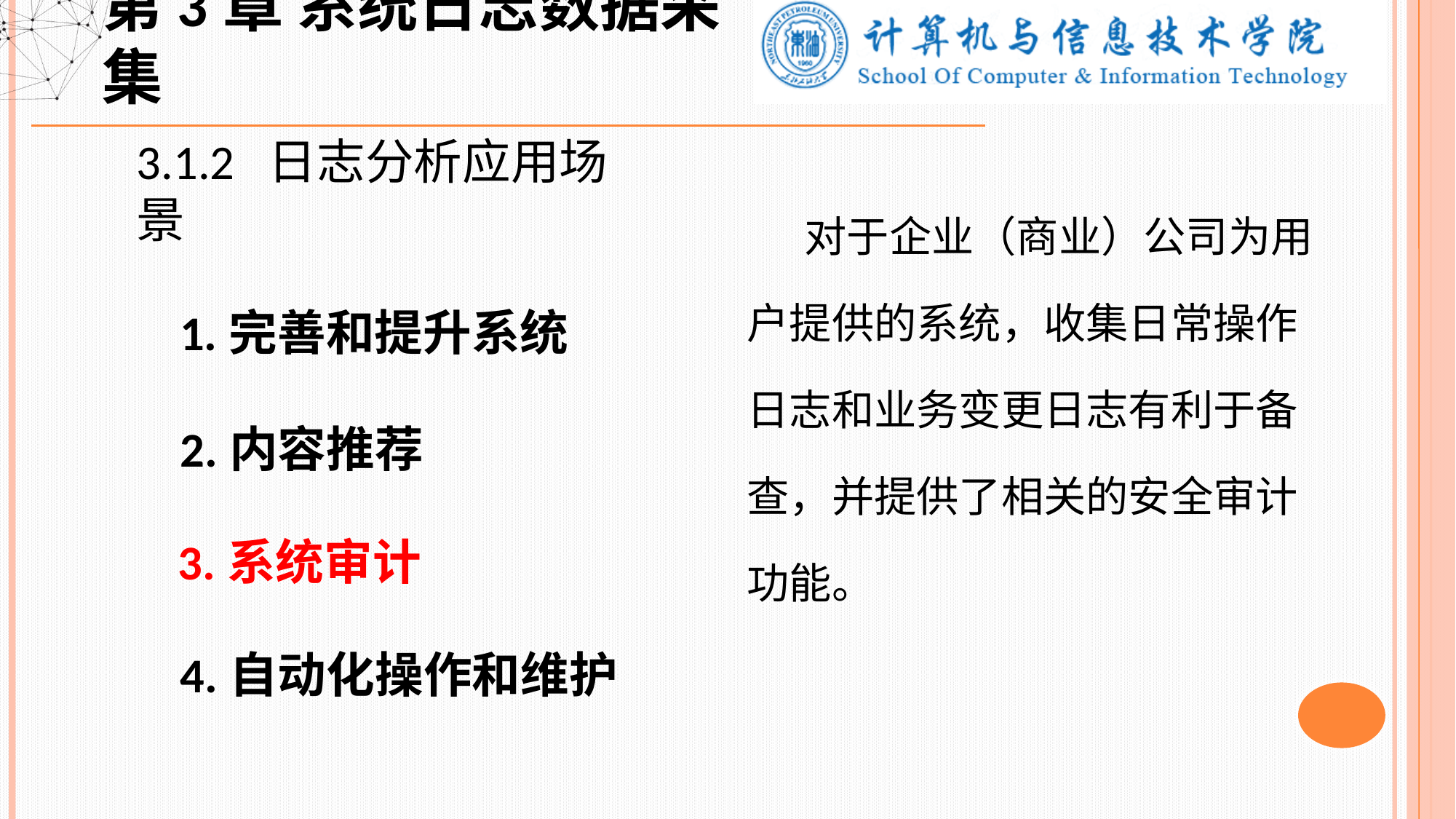

第3章 系统日志数据采集
3.1.2  日志分析应用场景

    1.完善和提升系统

    2.内容推荐

    3.系统审计

    4.自动化操作和维护
     对于企业（商业）公司为用户提供的系统，收集日常操作日志和业务变更日志有利于备查，并提供了相关的安全审计功能。